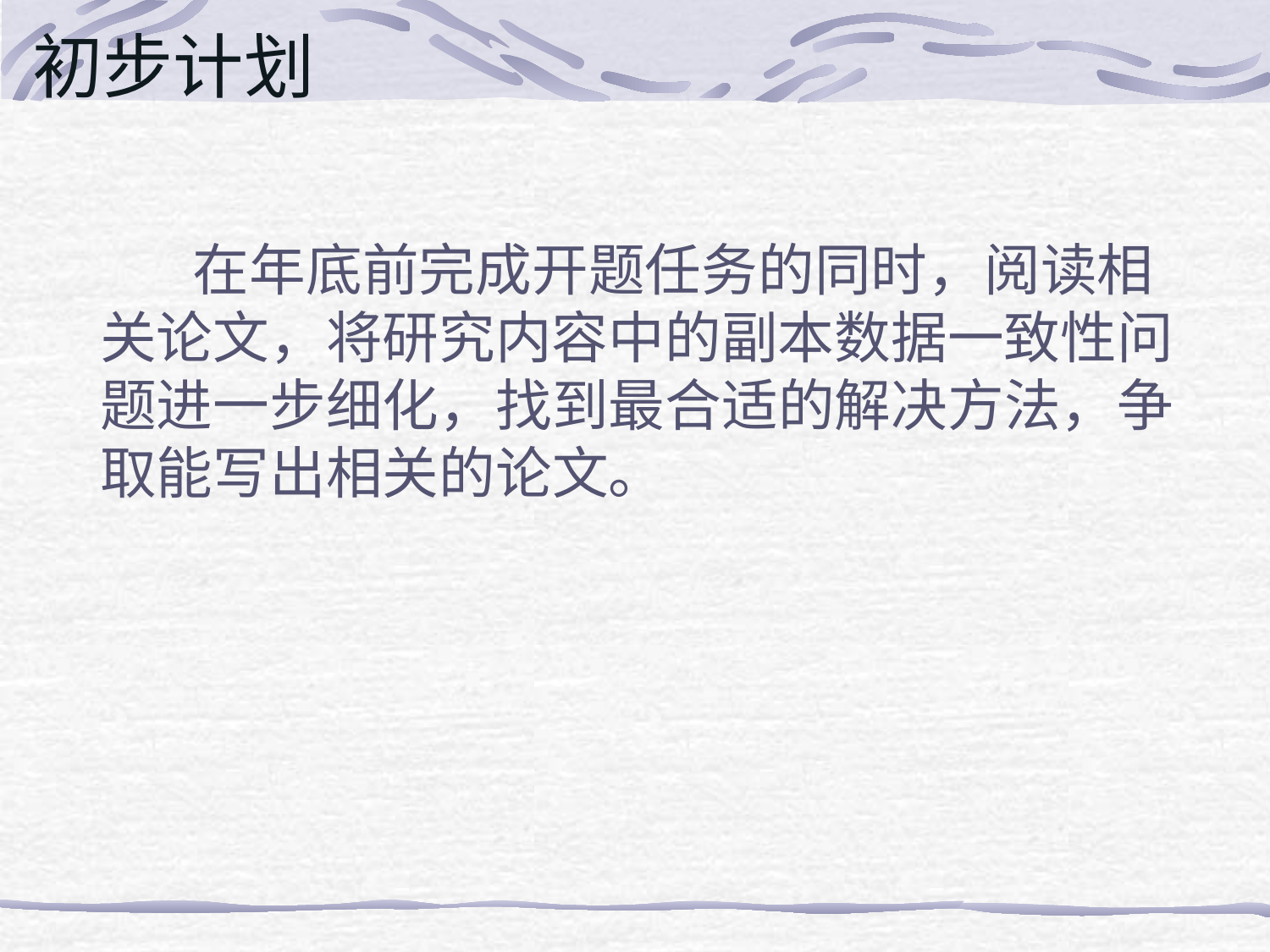

# 初步计划
          在年底前完成开题任务的同时，阅读相关论文，将研究内容中的副本数据一致性问题进一步细化，找到最合适的解决方法，争取能写出相关的论文。